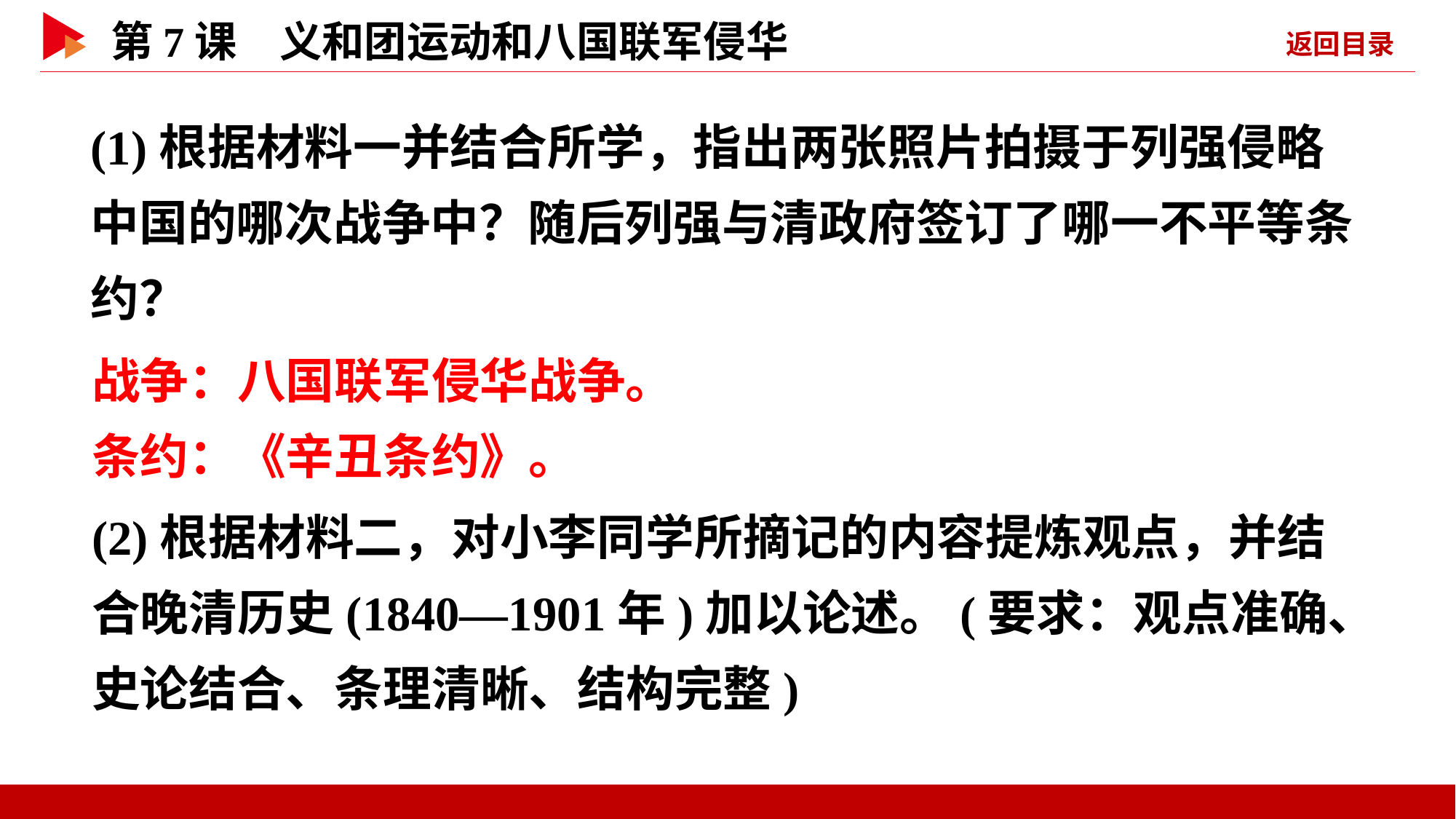

(1)根据材料一并结合所学，指出两张照片拍摄于列强侵略中国的哪次战争中？随后列强与清政府签订了哪一不平等条约？
战争：八国联军侵华战争。
条约：《辛丑条约》。
(2)根据材料二，对小李同学所摘记的内容提炼观点，并结合晚清历史(1840—1901年)加以论述。(要求：观点准确、史论结合、条理清晰、结构完整)